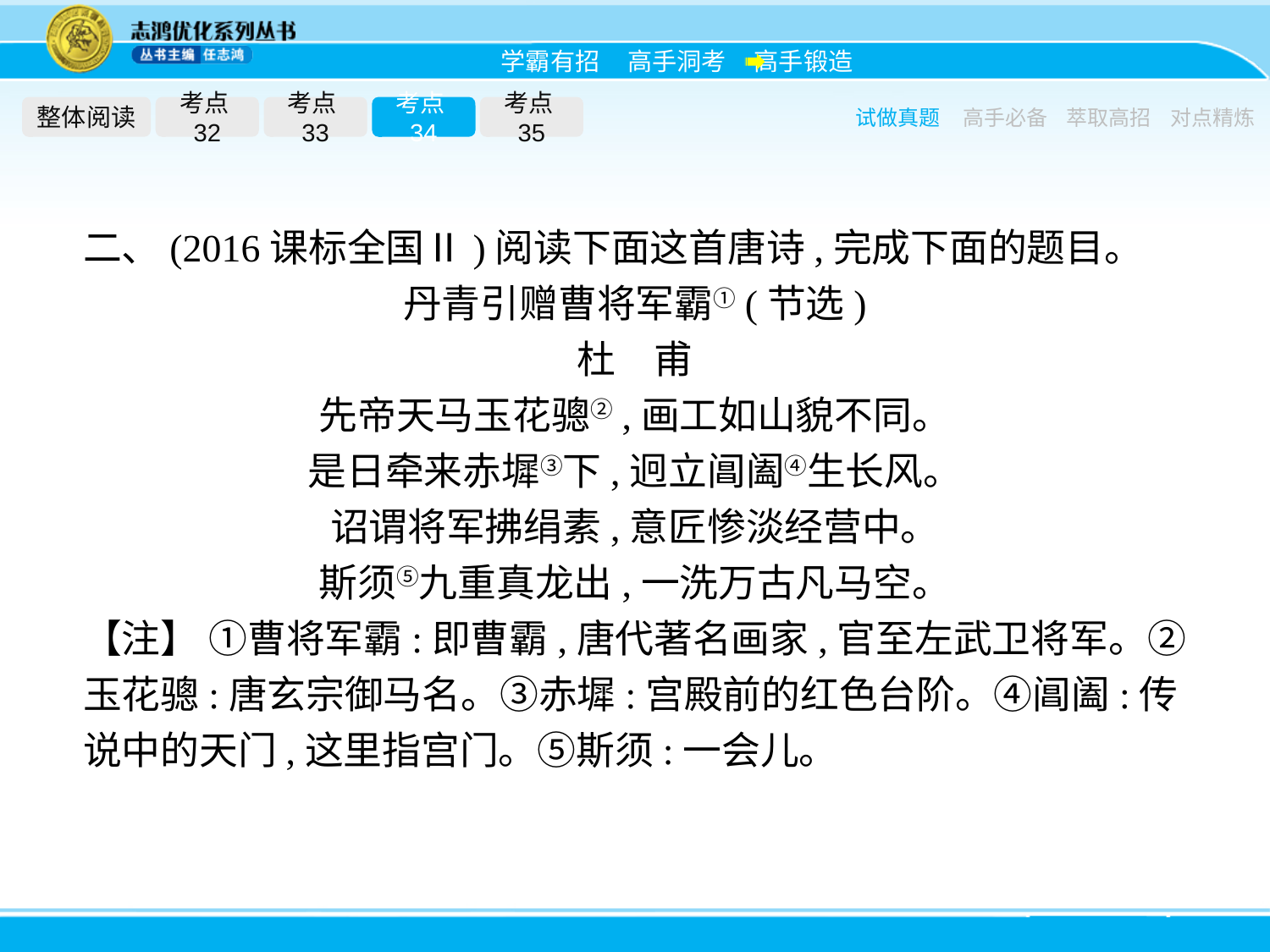

整体阅读
考点32
考点33
考点34
考点35
试做真题
高手必备
萃取高招
对点精炼
二、(2016课标全国Ⅱ)阅读下面这首唐诗,完成下面的题目。
丹青引赠曹将军霸①(节选)
杜　甫
先帝天马玉花骢②,画工如山貌不同。
是日牵来赤墀③下,迥立阊阖④生长风。
诏谓将军拂绢素,意匠惨淡经营中。
斯须⑤九重真龙出,一洗万古凡马空。
【注】 ①曹将军霸:即曹霸,唐代著名画家,官至左武卫将军。②玉花骢:唐玄宗御马名。③赤墀:宫殿前的红色台阶。④阊阖:传说中的天门,这里指宫门。⑤斯须:一会儿。